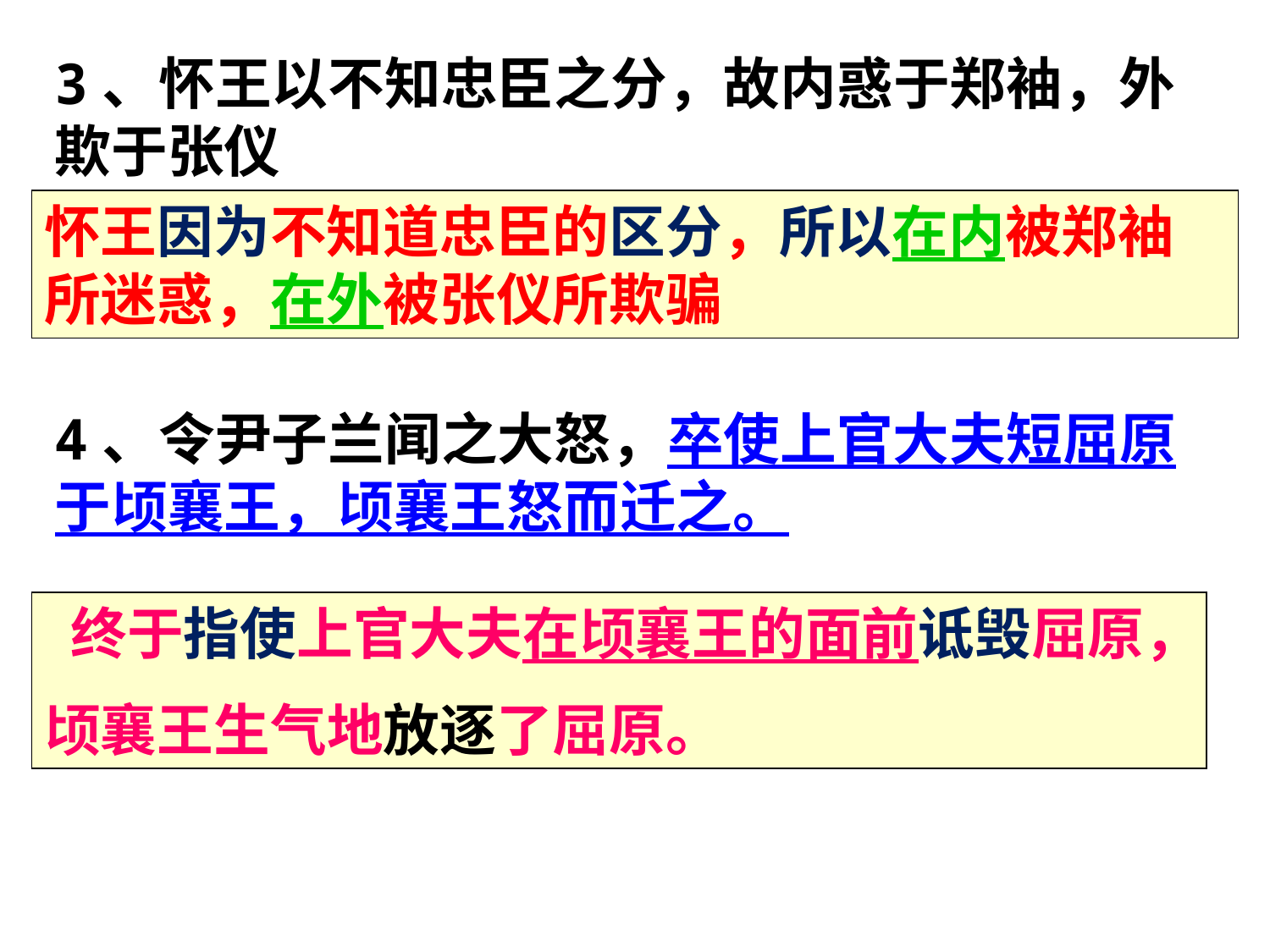

3、怀王以不知忠臣之分，故内惑于郑袖，外欺于张仪

4、令尹子兰闻之大怒，卒使上官大夫短屈原于顷襄王，顷襄王怒而迁之。
怀王因为不知道忠臣的区分，所以在内被郑袖所迷惑，在外被张仪所欺骗
 终于指使上官大夫在顷襄王的面前诋毁屈原，
顷襄王生气地放逐了屈原。